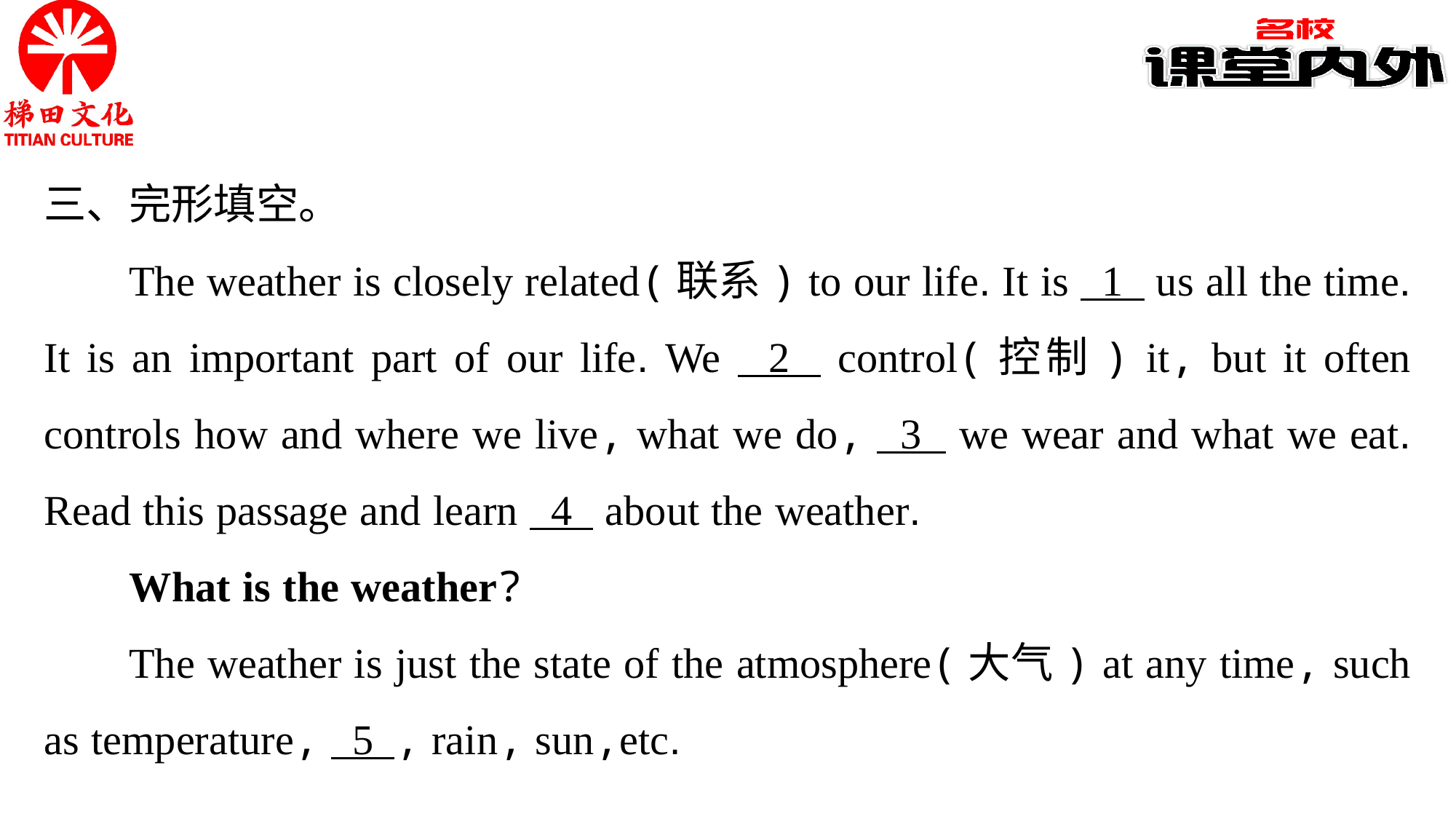

三、完形填空。
The weather is closely related(联系) to our life. It is   1   us all the time. It is an important part of our life. We   2   control(控制) it, but it often controls how and where we live, what we do,   3   we wear and what we eat. Read this passage and learn   4   about the weather.
What is the weather?
The weather is just the state of the atmosphere(大气) at any time, such as temperature,   5  , rain, sun,etc.